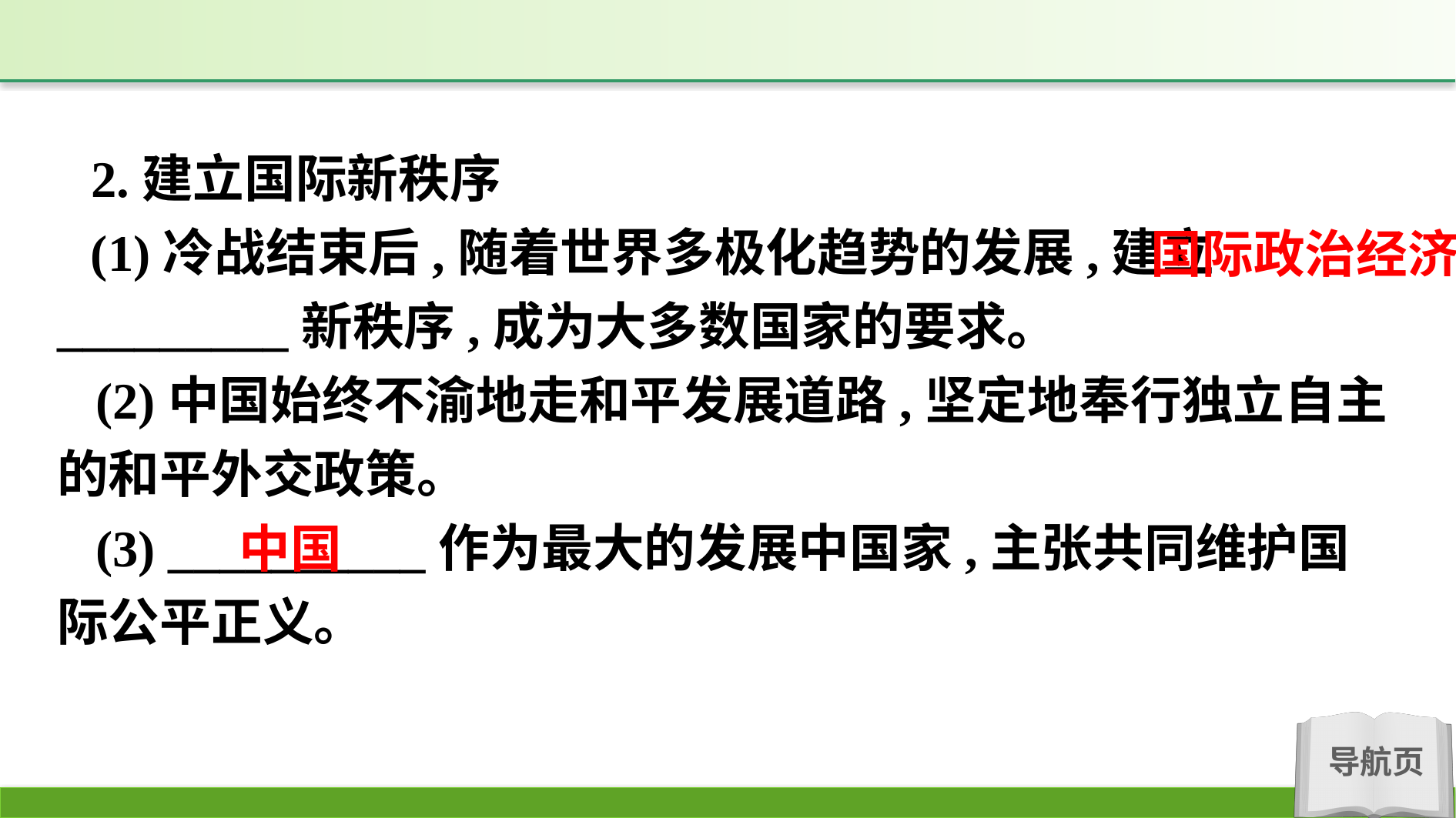

2.建立国际新秩序
(1)冷战结束后,随着世界多极化趋势的发展,建立_________新秩序,成为大多数国家的要求。
(2)中国始终不渝地走和平发展道路,坚定地奉行独立自主的和平外交政策。
(3) __________作为最大的发展中国家,主张共同维护国际公平正义。
国际政治经济
中国